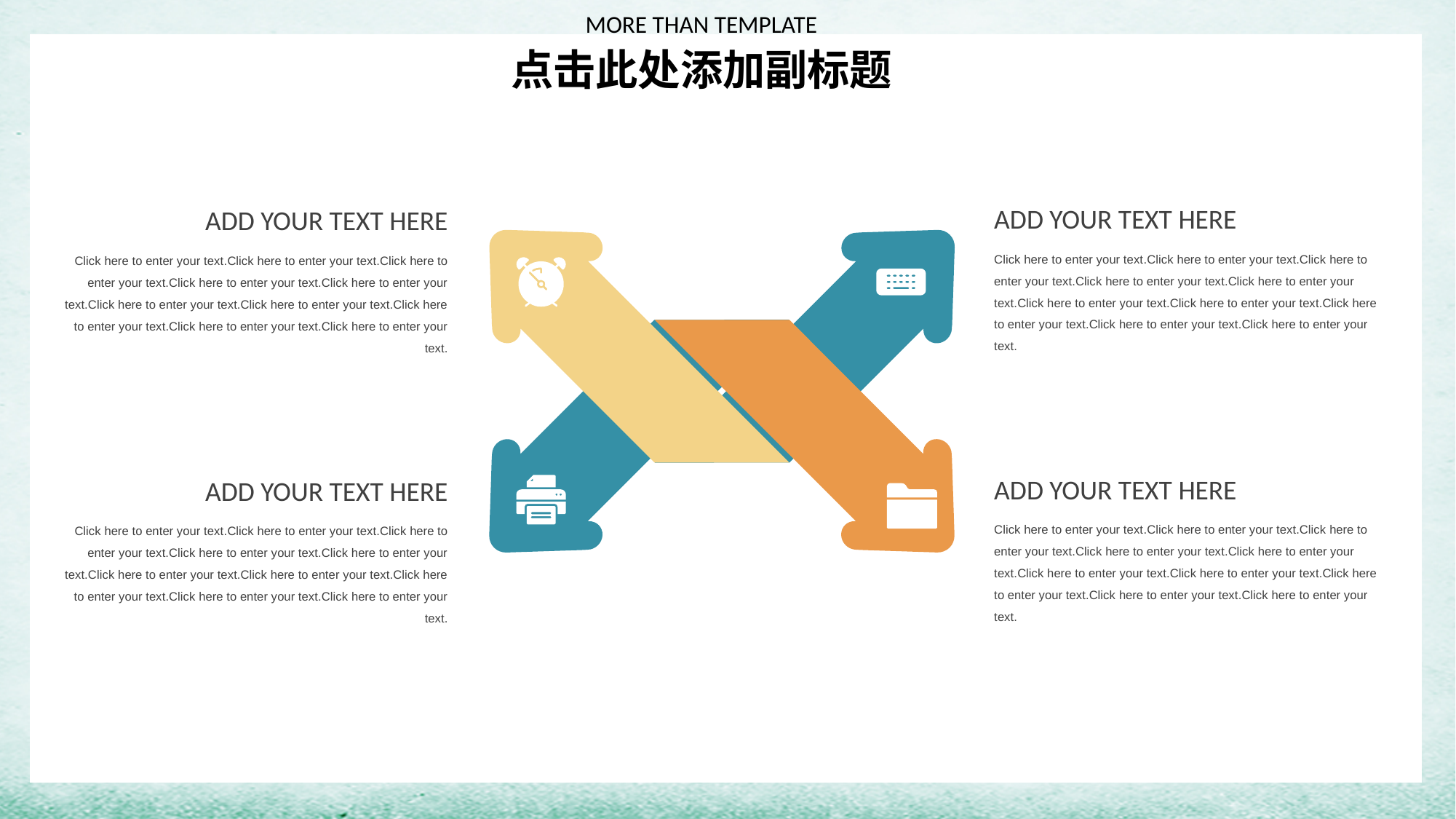

MORE THAN TEMPLATE
点击此处添加副标题

ADD YOUR TEXT HERE
ADD YOUR TEXT HERE
Click here to enter your text.Click here to enter your text.Click here to enter your text.Click here to enter your text.Click here to enter your text.Click here to enter your text.Click here to enter your text.Click here to enter your text.Click here to enter your text.Click here to enter your text.
Click here to enter your text.Click here to enter your text.Click here to enter your text.Click here to enter your text.Click here to enter your text.Click here to enter your text.Click here to enter your text.Click here to enter your text.Click here to enter your text.Click here to enter your text.
ADD YOUR TEXT HERE
ADD YOUR TEXT HERE
Click here to enter your text.Click here to enter your text.Click here to enter your text.Click here to enter your text.Click here to enter your text.Click here to enter your text.Click here to enter your text.Click here to enter your text.Click here to enter your text.Click here to enter your text.
Click here to enter your text.Click here to enter your text.Click here to enter your text.Click here to enter your text.Click here to enter your text.Click here to enter your text.Click here to enter your text.Click here to enter your text.Click here to enter your text.Click here to enter your text.